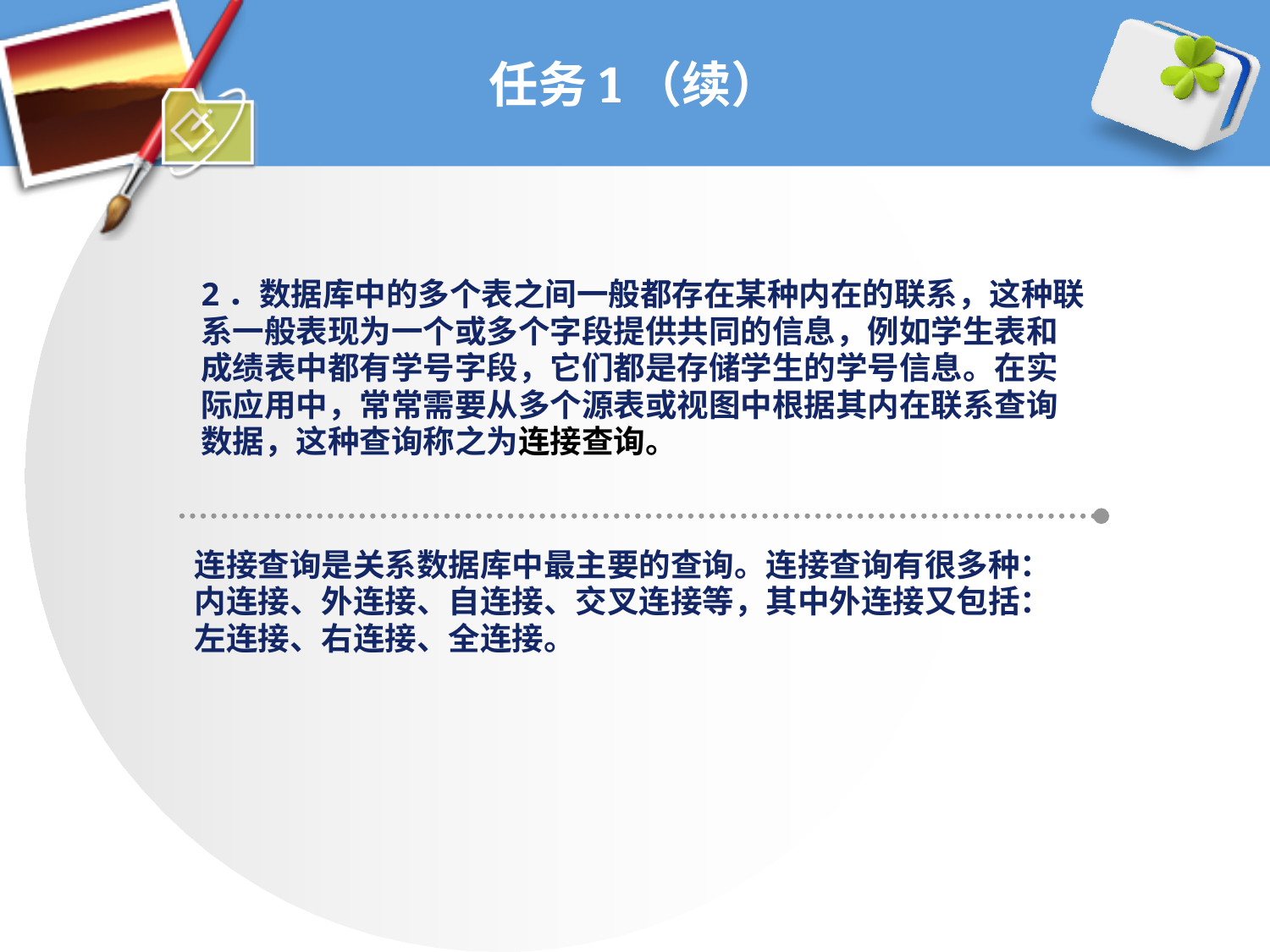

# 任务1（续）
2．数据库中的多个表之间一般都存在某种内在的联系，这种联
系一般表现为一个或多个字段提供共同的信息，例如学生表和
成绩表中都有学号字段，它们都是存储学生的学号信息。在实
际应用中，常常需要从多个源表或视图中根据其内在联系查询
数据，这种查询称之为连接查询。

连接查询是关系数据库中最主要的查询。连接查询有很多种：
内连接、外连接、自连接、交叉连接等，其中外连接又包括：
左连接、右连接、全连接。